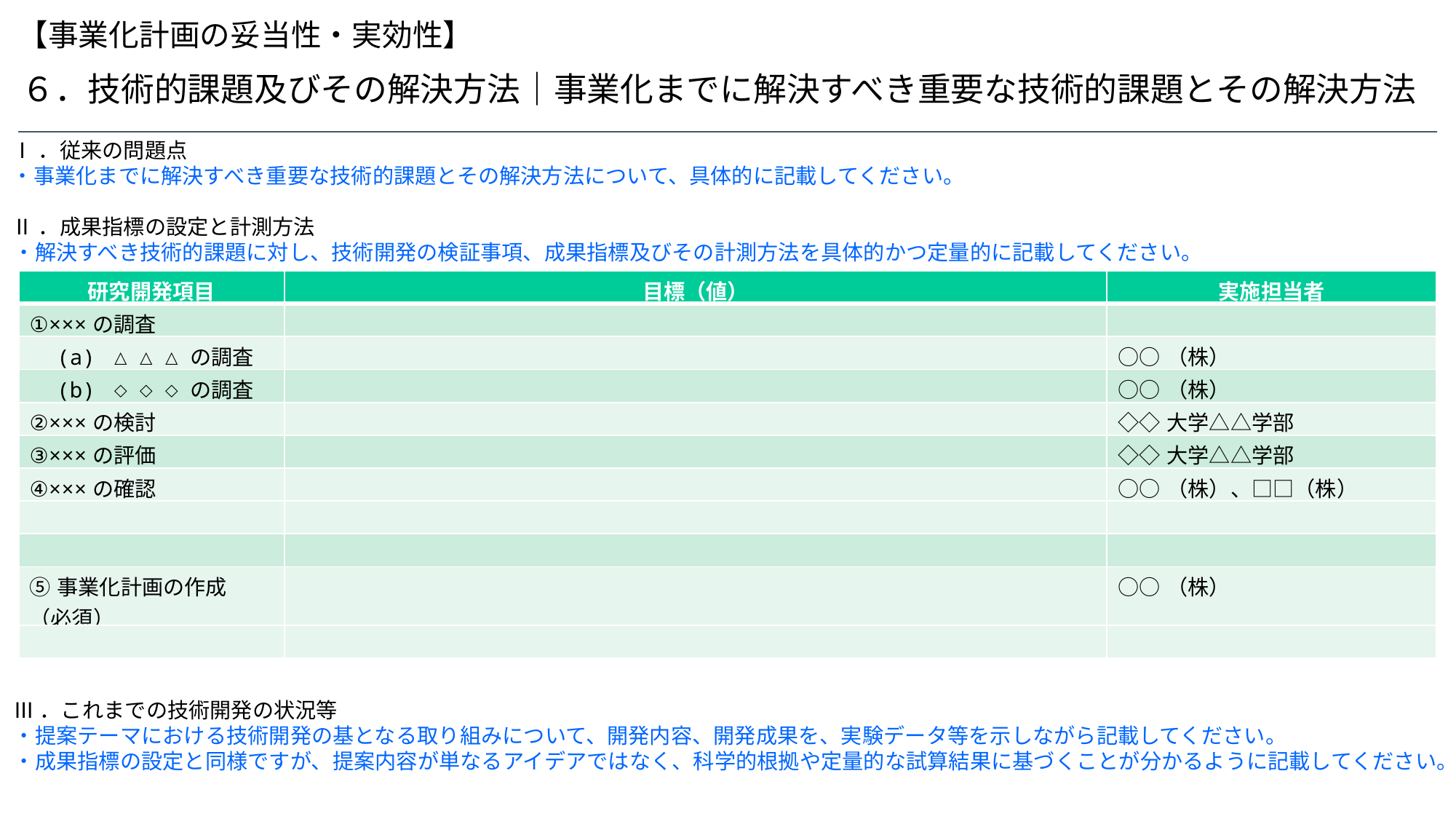

【事業化計画の妥当性・実効性】
６．技術的課題及びその解決方法｜事業化までに解決すべき重要な技術的課題とその解決方法

Ⅰ．従来の問題点
・事業化までに解決すべき重要な技術的課題とその解決方法について、具体的に記載してください。

Ⅱ．成果指標の設定と計測方法
  ・解決すべき技術的課題に対し、技術開発の検証事項、成果指標及びその計測方法を具体的かつ定量的に記載してください。

   Ⅲ．これまでの技術開発の状況等
  ・提案テーマにおける技術開発の基となる取り組みについて、開発内容、開発成果を、実験データ等を示しながら記載してください。
  ・成果指標の設定と同様ですが、提案内容が単なるアイデアではなく、科学的根拠や定量的な試算結果に基づくことが分かるように記載してください。

| 研究開発項目 | 目標（値） | 実施担当者 |
| --- | --- | --- |
| ①×××の調査 |  |  |
| (a) △△△の調査 |  | ○○（株） |
| (b) ◇◇◇の調査 |  | ○○（株） |
| ②×××の検討 |  | ◇◇大学△△学部 |
| ③×××の評価 |  | ◇◇大学△△学部 |
| ④×××の確認 |  | ○○（株）、□□（株） |
|  |  |  |
|  |  |  |
| ⑤事業化計画の作成 （必須） |  | ○○（株） |
|  |  |  |